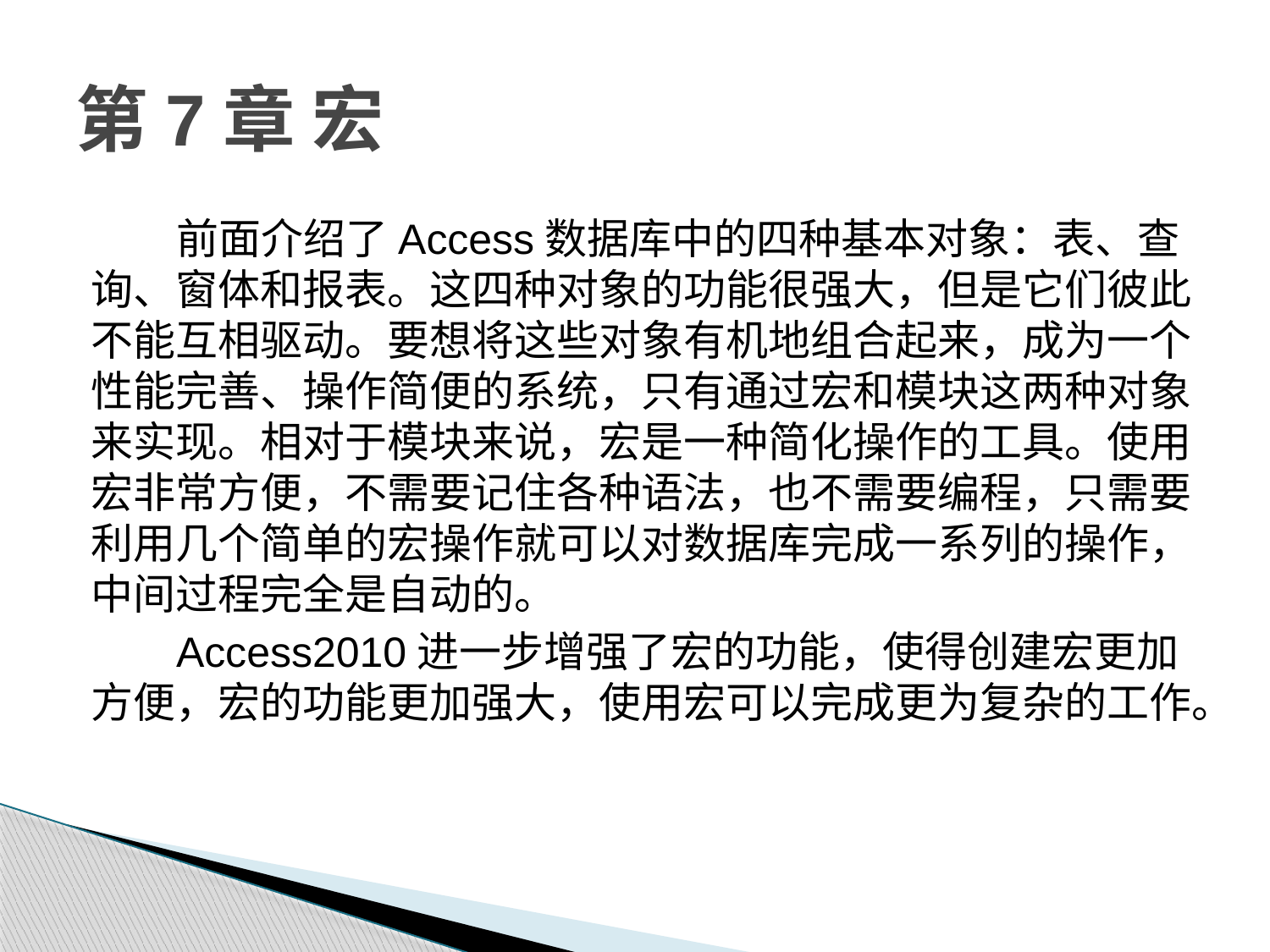

# 第7章 宏
前面介绍了Access数据库中的四种基本对象：表、查询、窗体和报表。这四种对象的功能很强大，但是它们彼此不能互相驱动。要想将这些对象有机地组合起来，成为一个性能完善、操作简便的系统，只有通过宏和模块这两种对象来实现。相对于模块来说，宏是一种简化操作的工具。使用宏非常方便，不需要记住各种语法，也不需要编程，只需要利用几个简单的宏操作就可以对数据库完成一系列的操作，中间过程完全是自动的。
Access2010进一步增强了宏的功能，使得创建宏更加方便，宏的功能更加强大，使用宏可以完成更为复杂的工作。